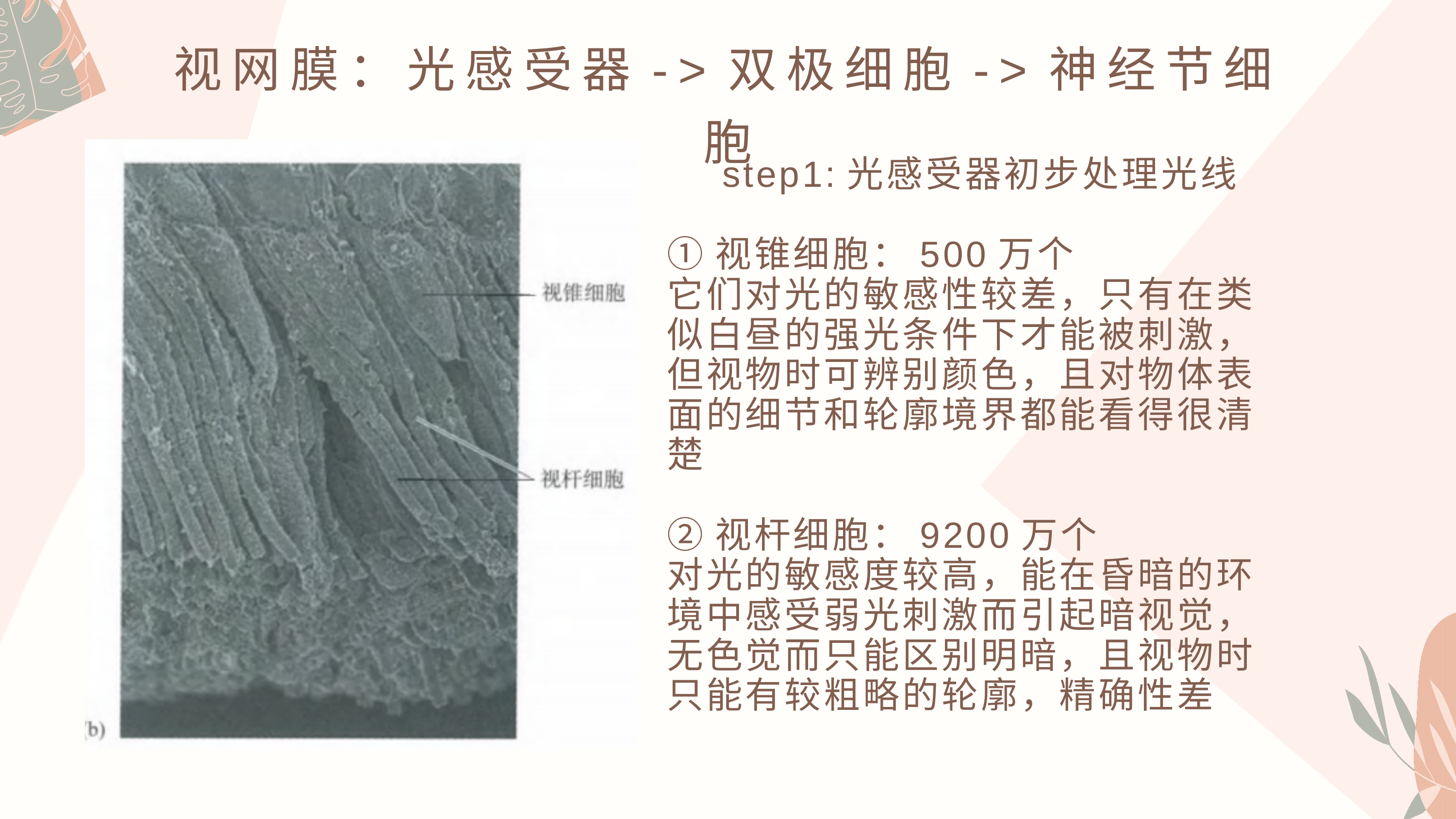

视网膜：光感受器->双极细胞->神经节细胞

step1:光感受器初步处理光线

①视锥细胞：500万个
它们对光的敏感性较差，只有在类似白昼的强光条件下才能被刺激，但视物时可辨别颜色，且对物体表面的细节和轮廓境界都能看得很清楚

②视杆细胞：9200万个
对光的敏感度较高，能在昏暗的环境中感受弱光刺激而引起暗视觉，无色觉而只能区别明暗，且视物时只能有较粗略的轮廓，精确性差